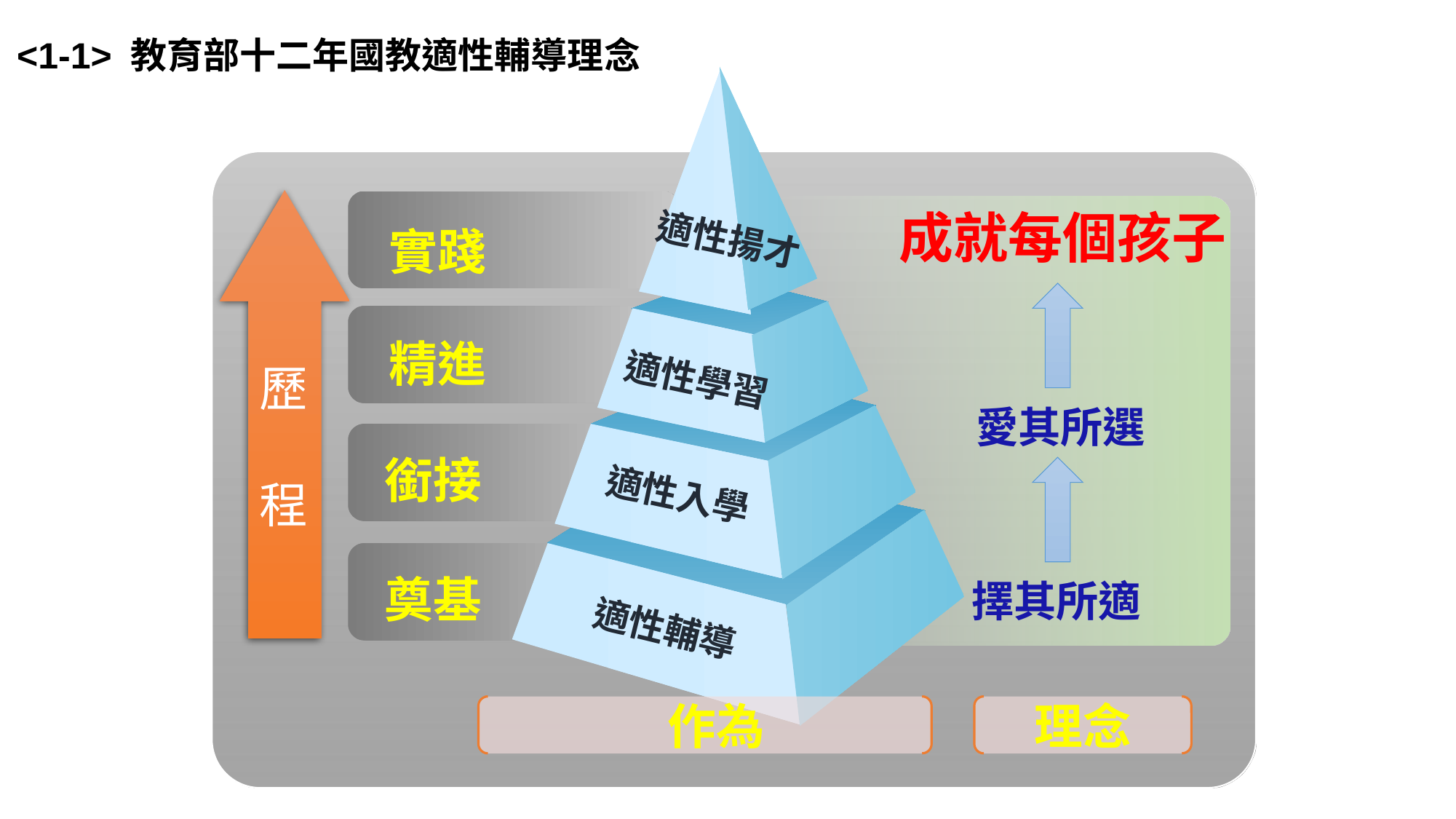

<1-1> 教育部十二年國教適性輔導理念

適性揚才

適性學習

適性入學

適性輔導
歷

程

成就每個孩子
實踐

精進
愛其所選

銜接

奠基
擇其所適
 作為
理念